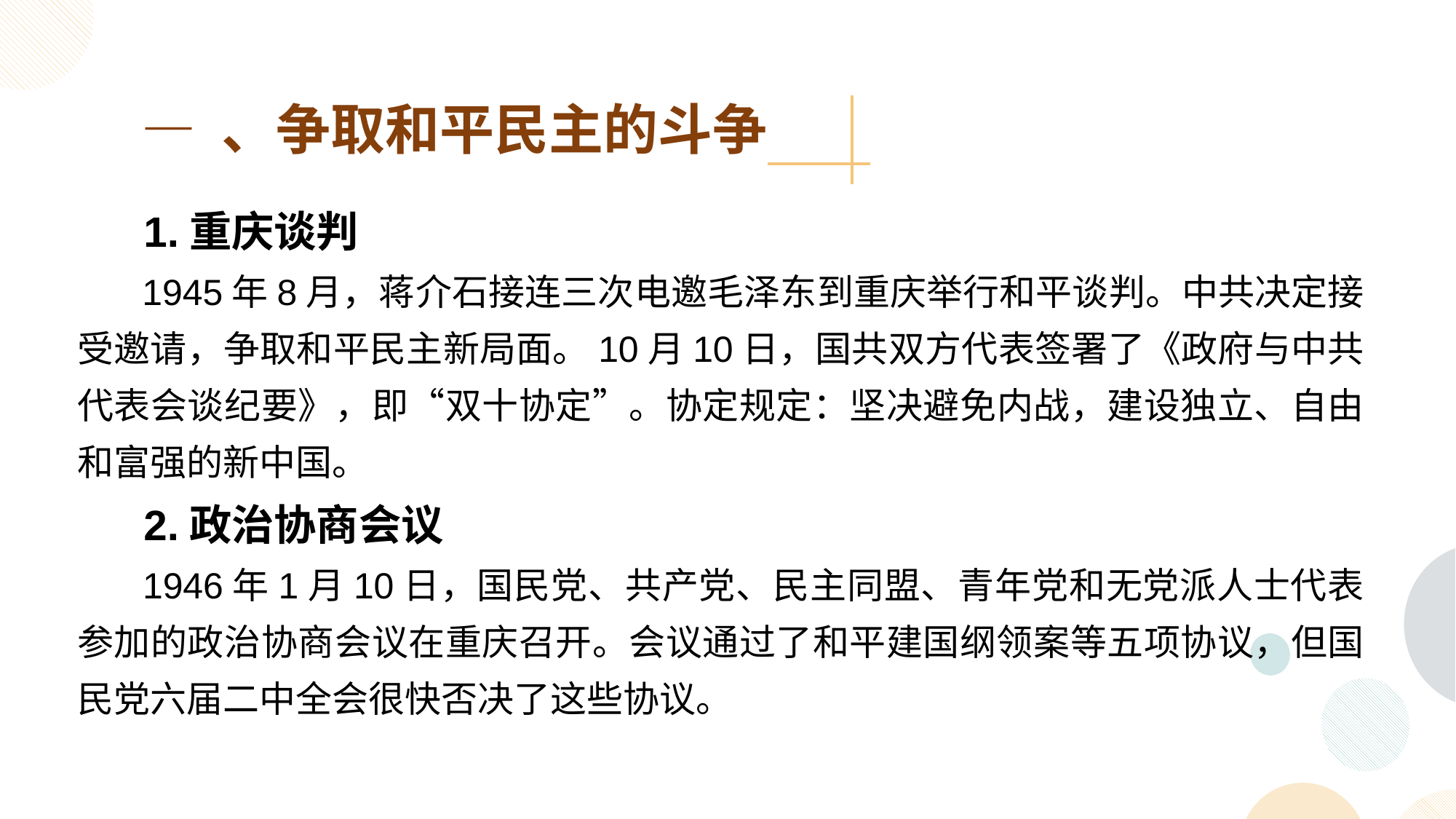

— 、争取和平民主的斗争
 1.重庆谈判
 1945年8月，蒋介石接连三次电邀毛泽东到重庆举行和平谈判。中共决定接受邀请，争取和平民主新局面。10月10日，国共双方代表签署了《政府与中共代表会谈纪要》，即“双十协定”。协定规定：坚决避免内战，建设独立、自由和富强的新中国。
 2.政治协商会议
 1946年1月10日，国民党、共产党、民主同盟、青年党和无党派人士代表参加的政治协商会议在重庆召开。会议通过了和平建国纲领案等五项协议，但国民党六届二中全会很快否决了这些协议。